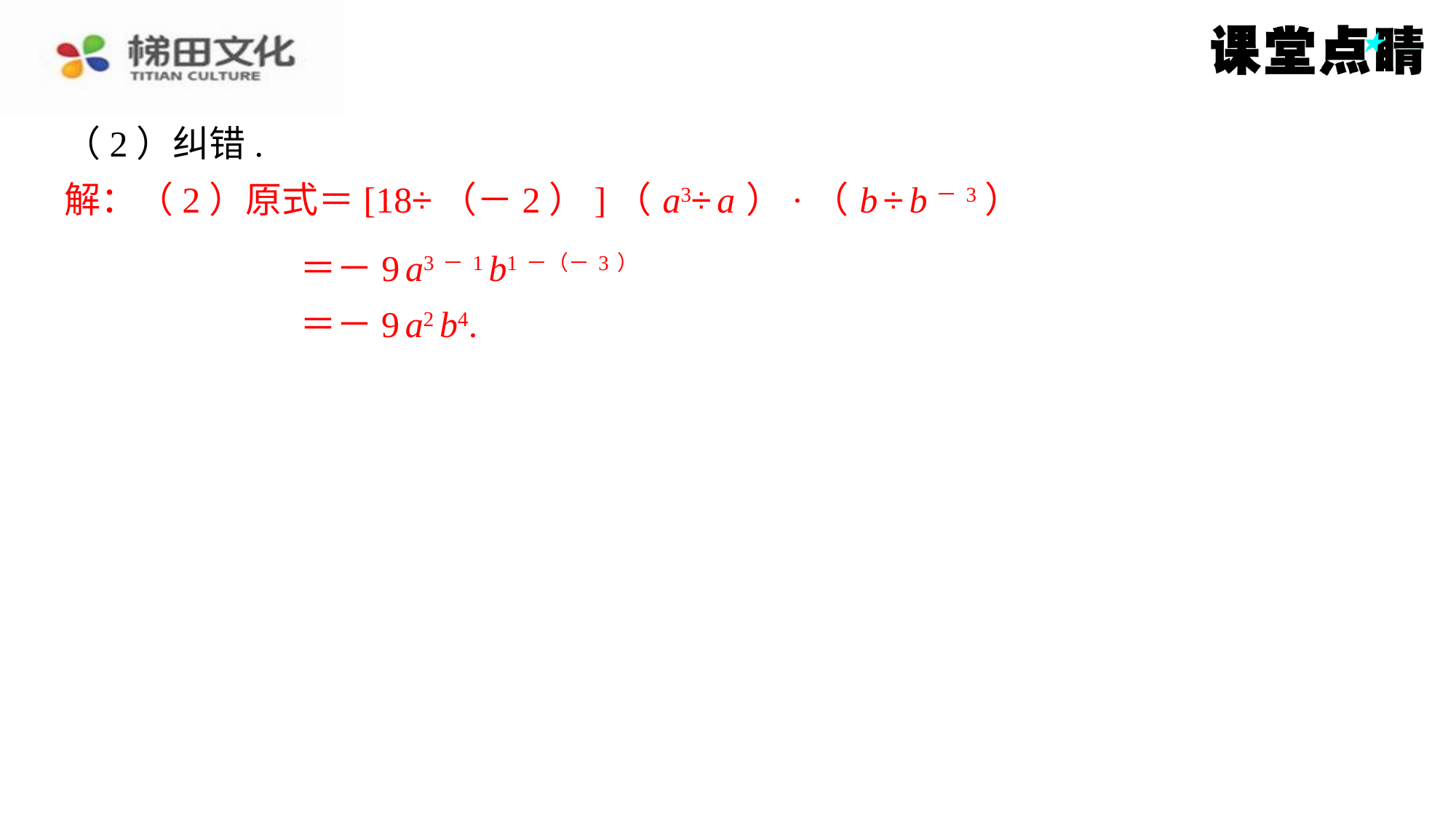

（2）纠错.
解：（2）原式＝[18÷（－2）]（ a3÷ a ）·（ b ÷ b－3）
＝－9 a3－1 b1－（－3）
＝－9 a2 b4.
解：（2）原式＝[18÷（－2）]（ a3÷ a ）·（ b ÷ b－3）
＝－9 a3－1 b1－（－3）
＝－9 a2 b4.